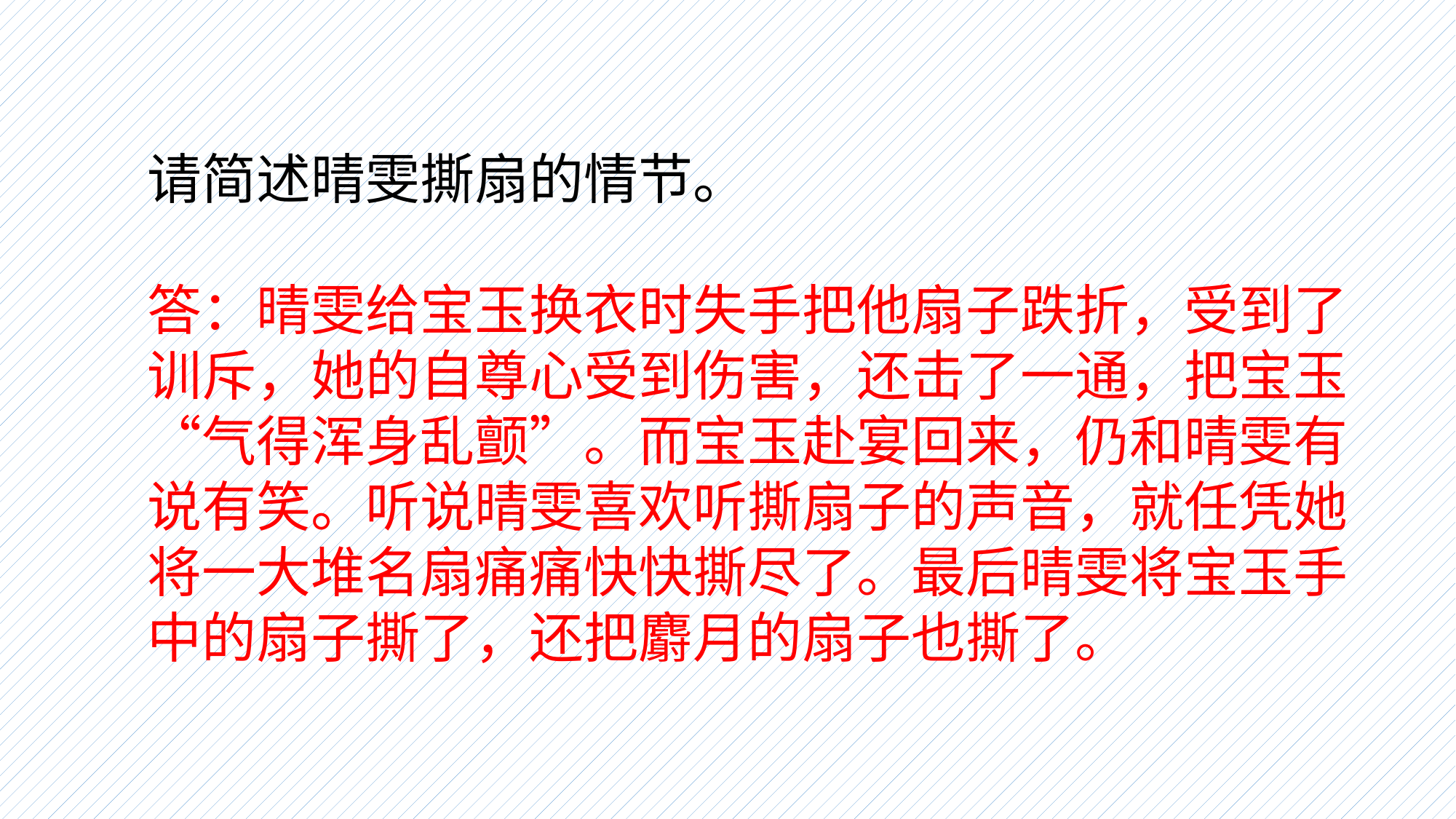

请简述晴雯撕扇的情节。

答：晴雯给宝玉换衣时失手把他扇子跌折，受到了训斥，她的自尊心受到伤害，还击了一通，把宝玉“气得浑身乱颤”。而宝玉赴宴回来，仍和晴雯有说有笑。听说晴雯喜欢听撕扇子的声音，就任凭她将一大堆名扇痛痛快快撕尽了。最后晴雯将宝玉手中的扇子撕了，还把麝月的扇子也撕了。